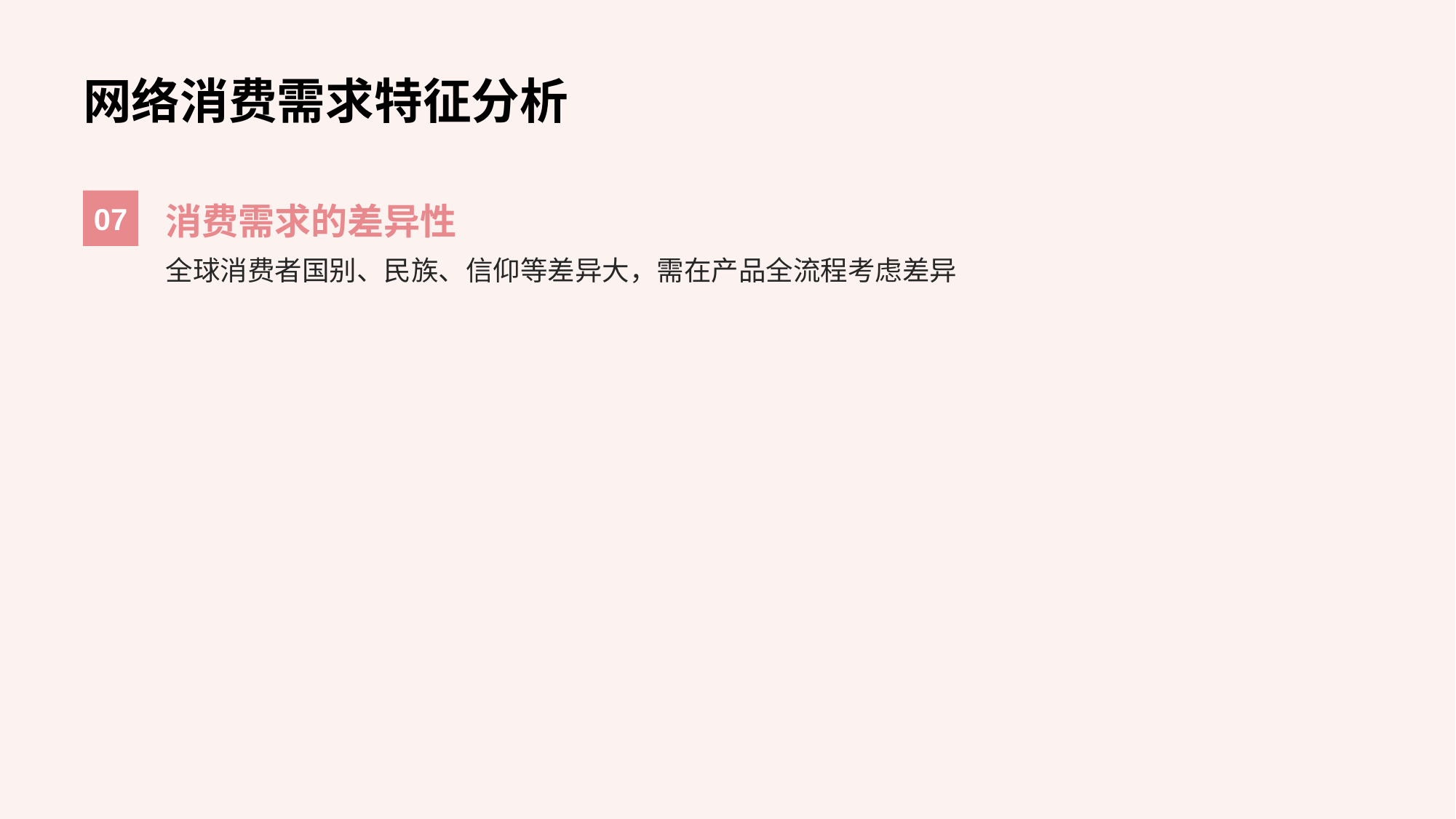

网络消费需求特征分析
07
消费需求的差异性
全球消费者国别、民族、信仰等差异大，需在产品全流程考虑差异